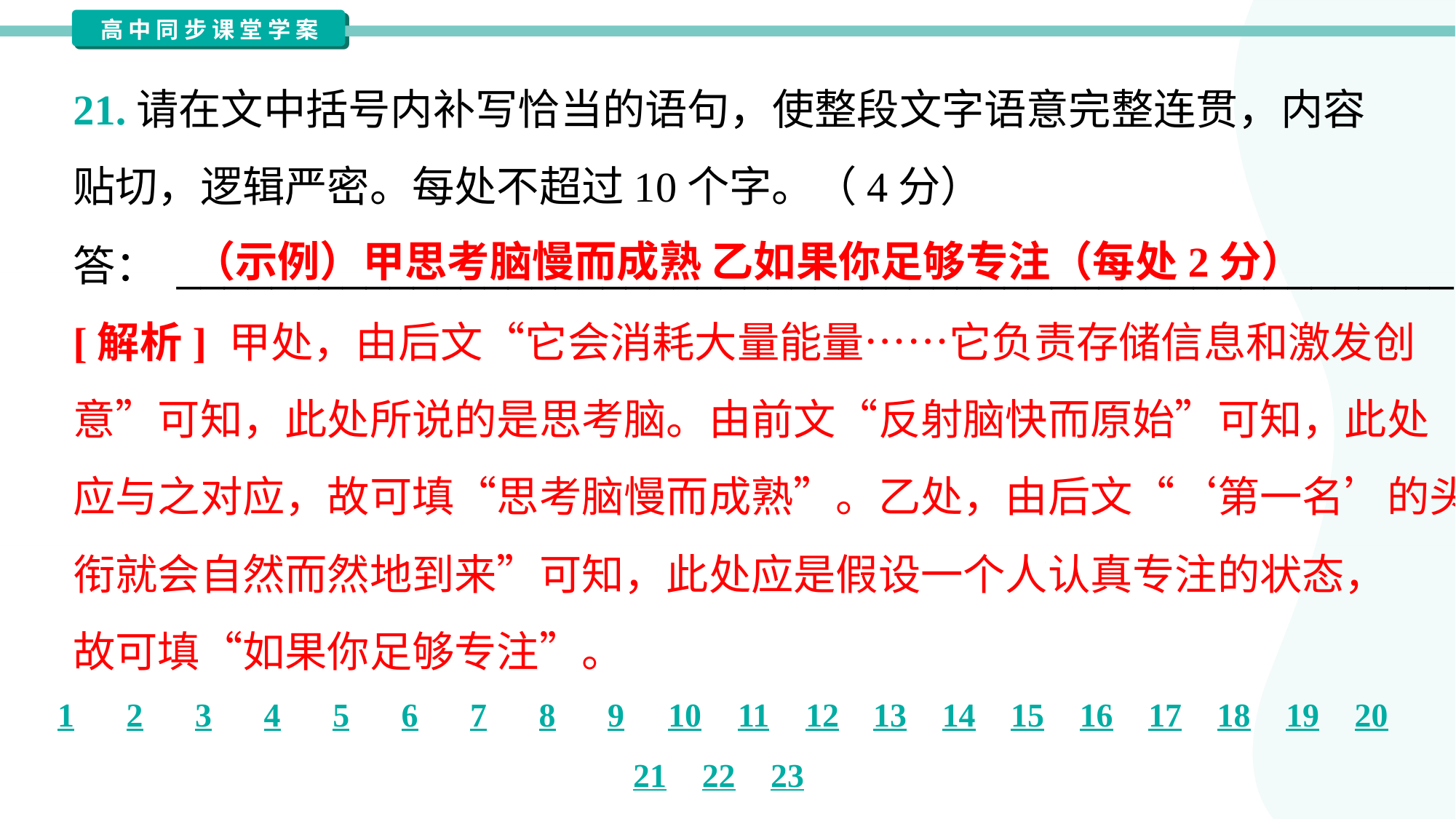

21.请在文中括号内补写恰当的语句，使整段文字语意完整连贯，内容
贴切，逻辑严密。每处不超过10个字。（4分）
（示例）甲思考脑慢而成熟 乙如果你足够专注（每处2分）
答： ______________________________________________________
[解析] 甲处，由后文“它会消耗大量能量……它负责存储信息和激发创
意”可知，此处所说的是思考脑。由前文“反射脑快而原始”可知，此处
应与之对应，故可填“思考脑慢而成熟”。乙处，由后文“‘第一名’的头
衔就会自然而然地到来”可知，此处应是假设一个人认真专注的状态，
故可填“如果你足够专注”。